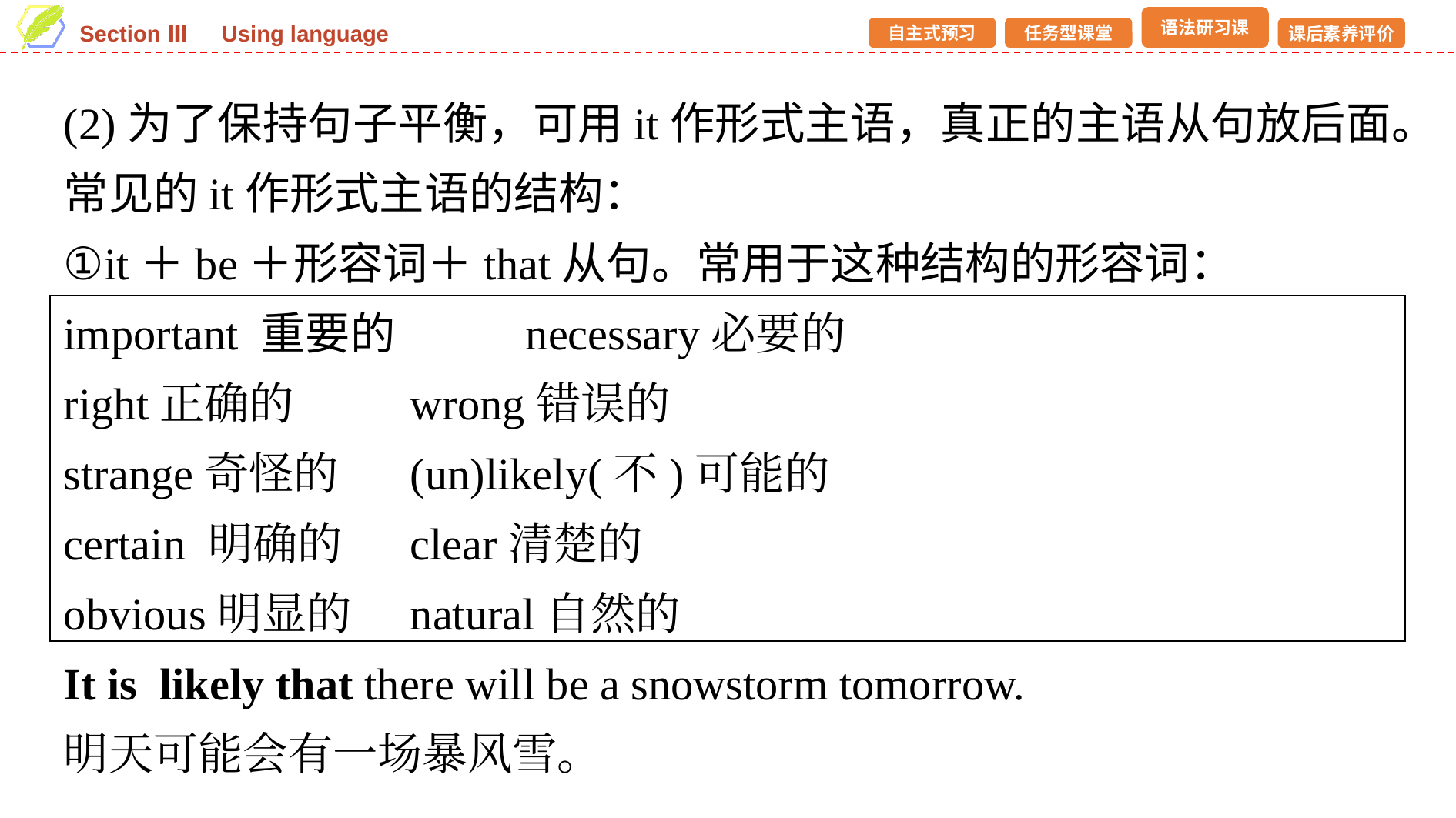

(2)为了保持句子平衡，可用it作形式主语，真正的主语从句放后面。
常见的it作形式主语的结构：
①it＋be＋形容词＋that从句。常用于这种结构的形容词：
important 重要的 　　	necessary必要的
right正确的   	wrong错误的
strange奇怪的   	(un)likely(不)可能的
certain 明确的  	clear清楚的
obvious明显的  	natural自然的
It is  likely that there will be a snowstorm tomorrow.
明天可能会有一场暴风雪。